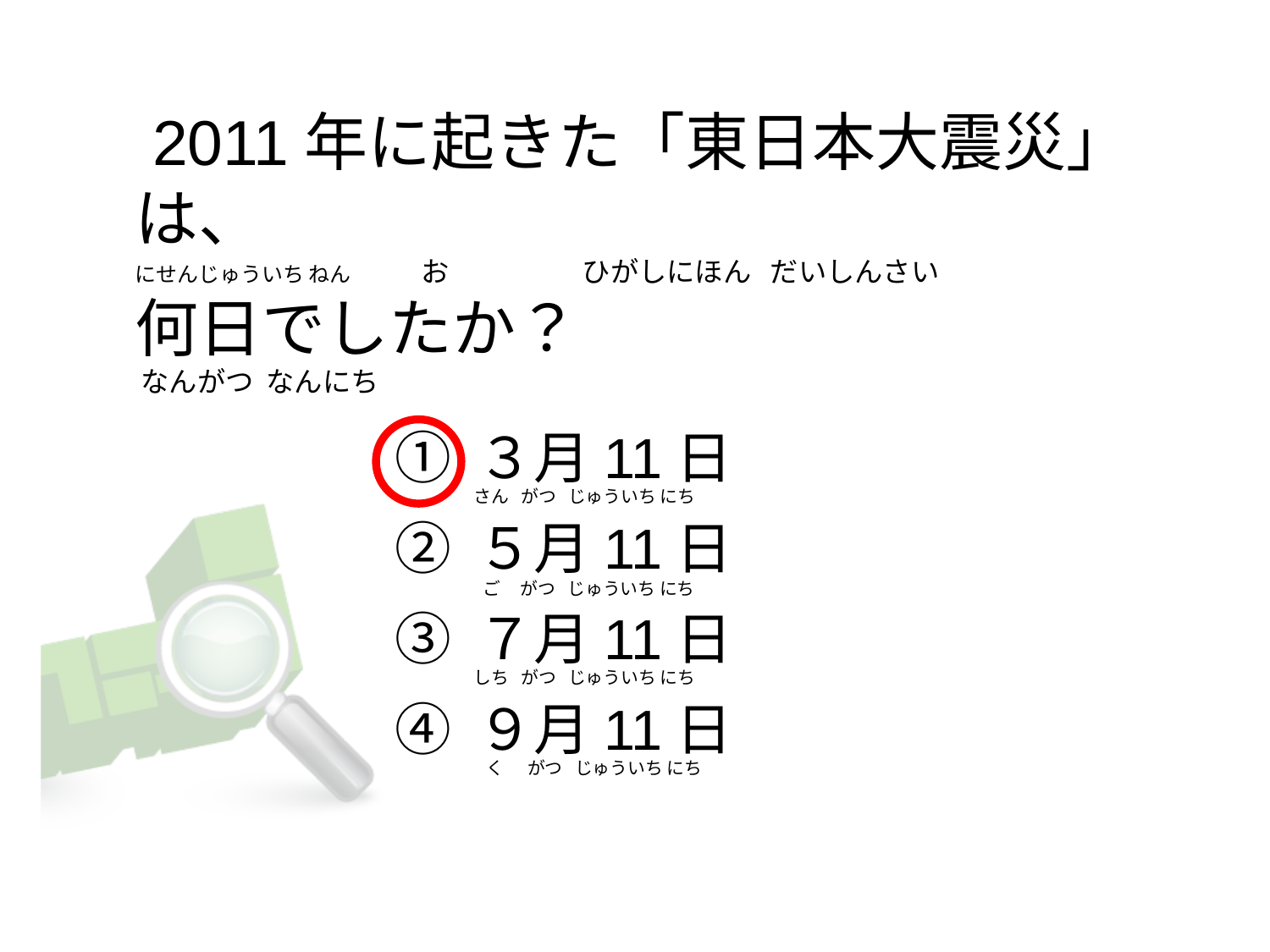

# 2011年に起きた「東日本大震災」は、 にせんじゅういち ねん           お                     ひがしにほん   だいしんさい 何日でしたか？ なんがつ  なんにち
① ３月11日
② ５月11日
③ ７月11日
④ ９月11日

さん   がつ   じゅういち にち
 ご     がつ   じゅういち にち
しち   がつ   じゅういち にち
  く      がつ   じゅういち にち